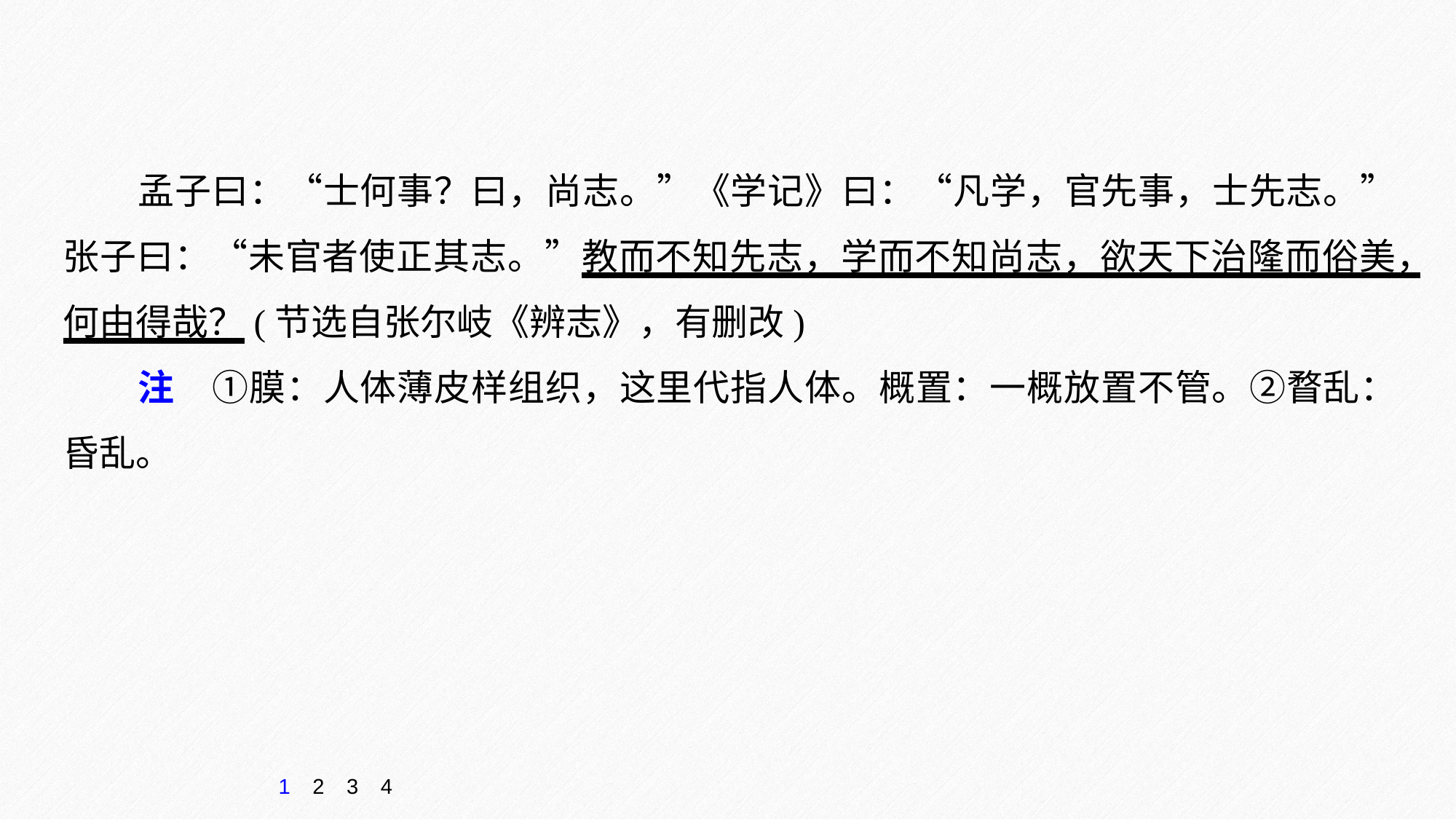

孟子曰：“士何事？曰，尚志。”《学记》曰：“凡学，官先事，士先志。”张子曰：“未官者使正其志。”教而不知先志，学而不知尚志，欲天下治隆而俗美，何由得哉？(节选自张尔岐《辨志》，有删改)
注　①膜：人体薄皮样组织，这里代指人体。概置：一概放置不管。②瞀乱：昏乱。
1
2
3
4